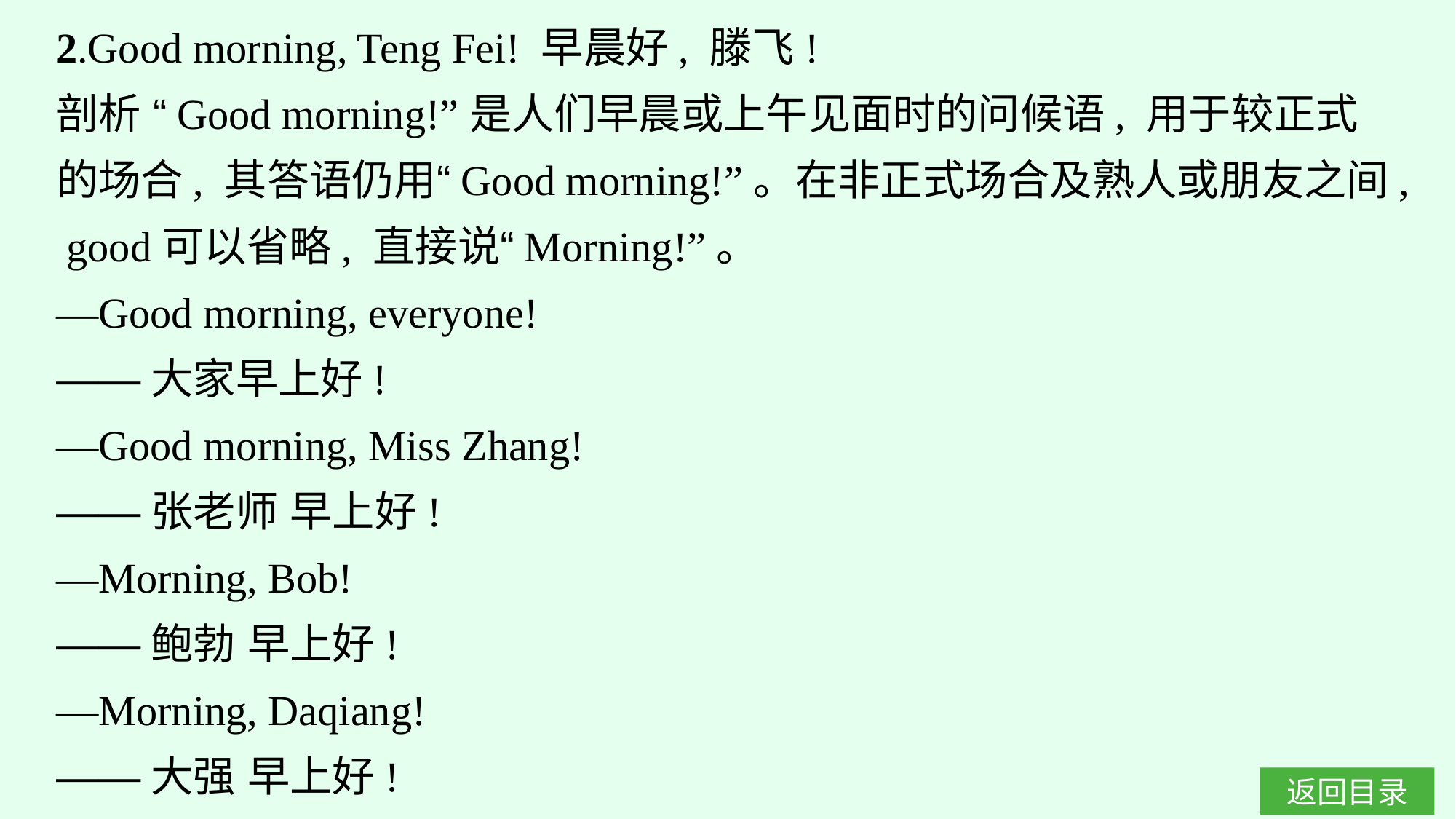

2.Good morning, Teng Fei! 早晨好, 滕飞!
剖析 “Good morning!”是人们早晨或上午见面时的问候语, 用于较正式的场合, 其答语仍用“Good morning!”。在非正式场合及熟人或朋友之间, good可以省略, 直接说“Morning!”。
—Good morning, everyone!
——大家早上好!
—Good morning, Miss Zhang!
——张老师 早上好!
—Morning, Bob!
——鲍勃 早上好!
—Morning, Daqiang!
——大强 早上好!